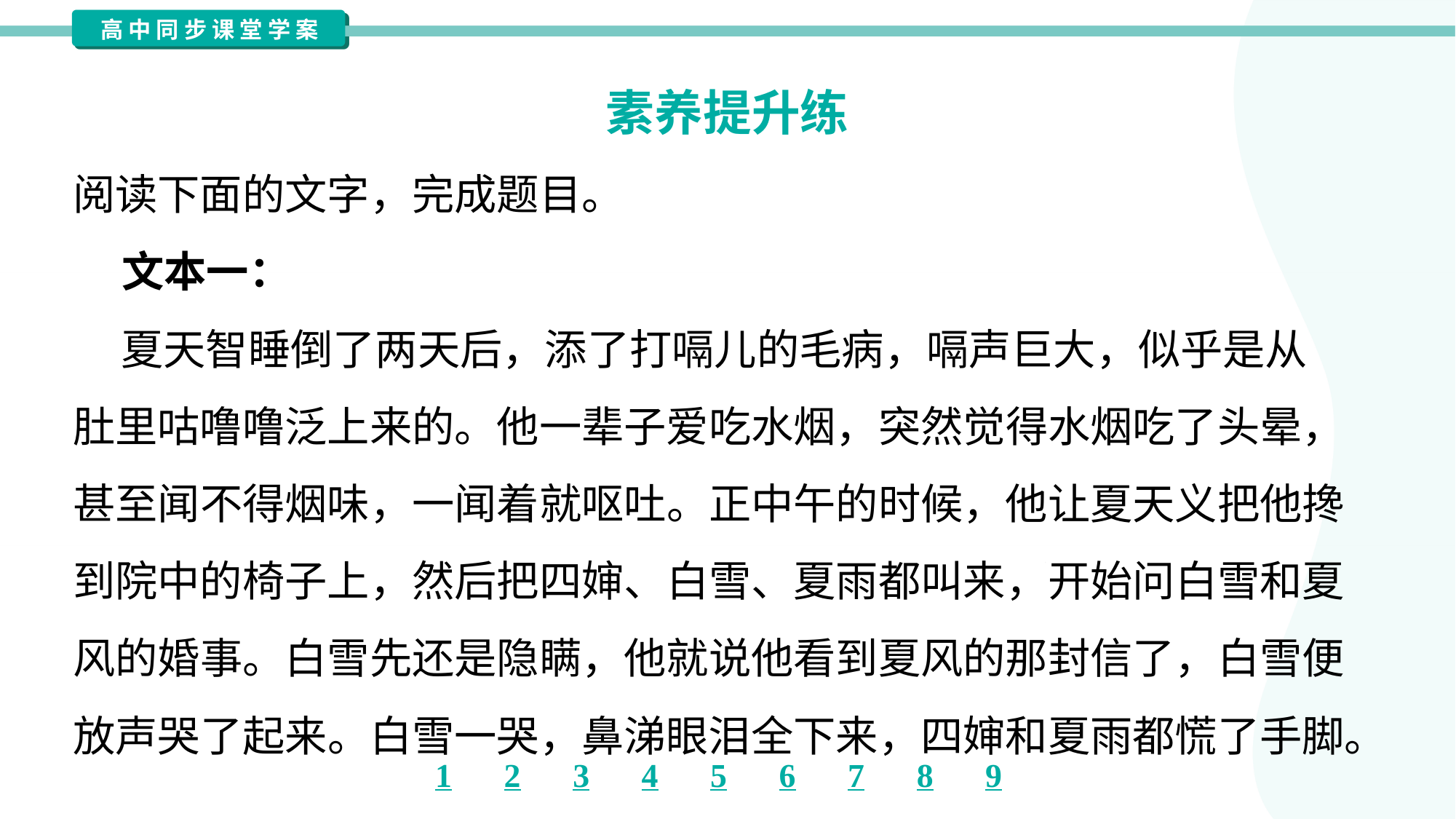

素养提升练
阅读下面的文字，完成题目。
    文本一：
    夏天智睡倒了两天后，添了打嗝儿的毛病，嗝声巨大，似乎是从
肚里咕噜噜泛上来的。他一辈子爱吃水烟，突然觉得水烟吃了头晕，
甚至闻不得烟味，一闻着就呕吐。正中午的时候，他让夏天义把他搀
到院中的椅子上，然后把四婶、白雪、夏雨都叫来，开始问白雪和夏
风的婚事。白雪先还是隐瞒，他就说他看到夏风的那封信了，白雪便
放声哭了起来。白雪一哭，鼻涕眼泪全下来，四婶和夏雨都慌了手脚。